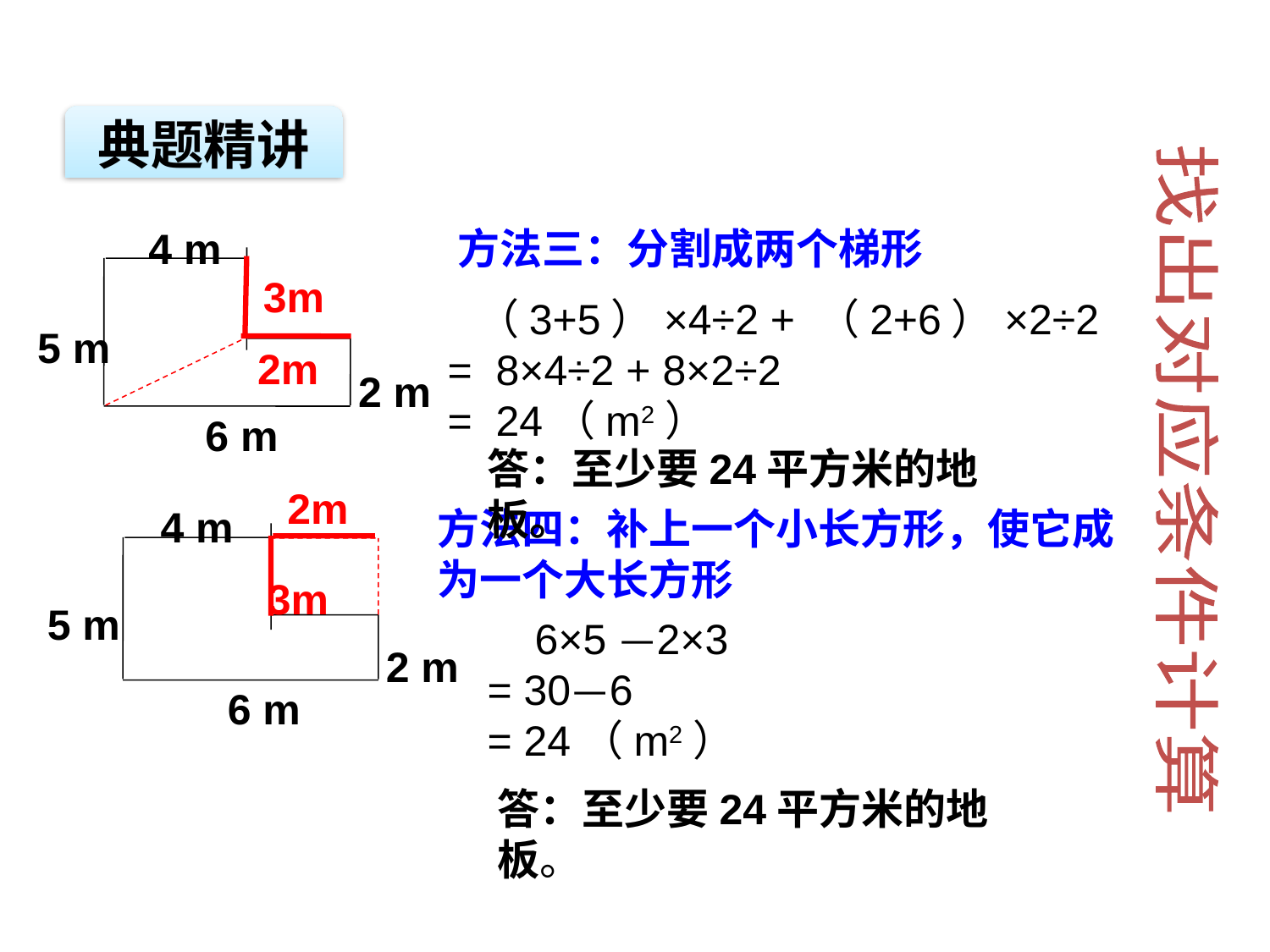

典题精讲
4 m

5 m

2 m
6 m
方法三：分割成两个梯形

3m
  （3+5）×4÷2 + （2+6）×2÷2
=  8×4÷2 + 8×2÷2
=  24（m2）

2m
答：至少要24平方米的地板。
找出对应条件计算
2m
4 m

5 m
2 m
6 m
方法四：补上一个小长方形，使它成
为一个大长方形

3m
    6×5 —2×3
= 30—6
= 24（m2）
答：至少要24平方米的地板。